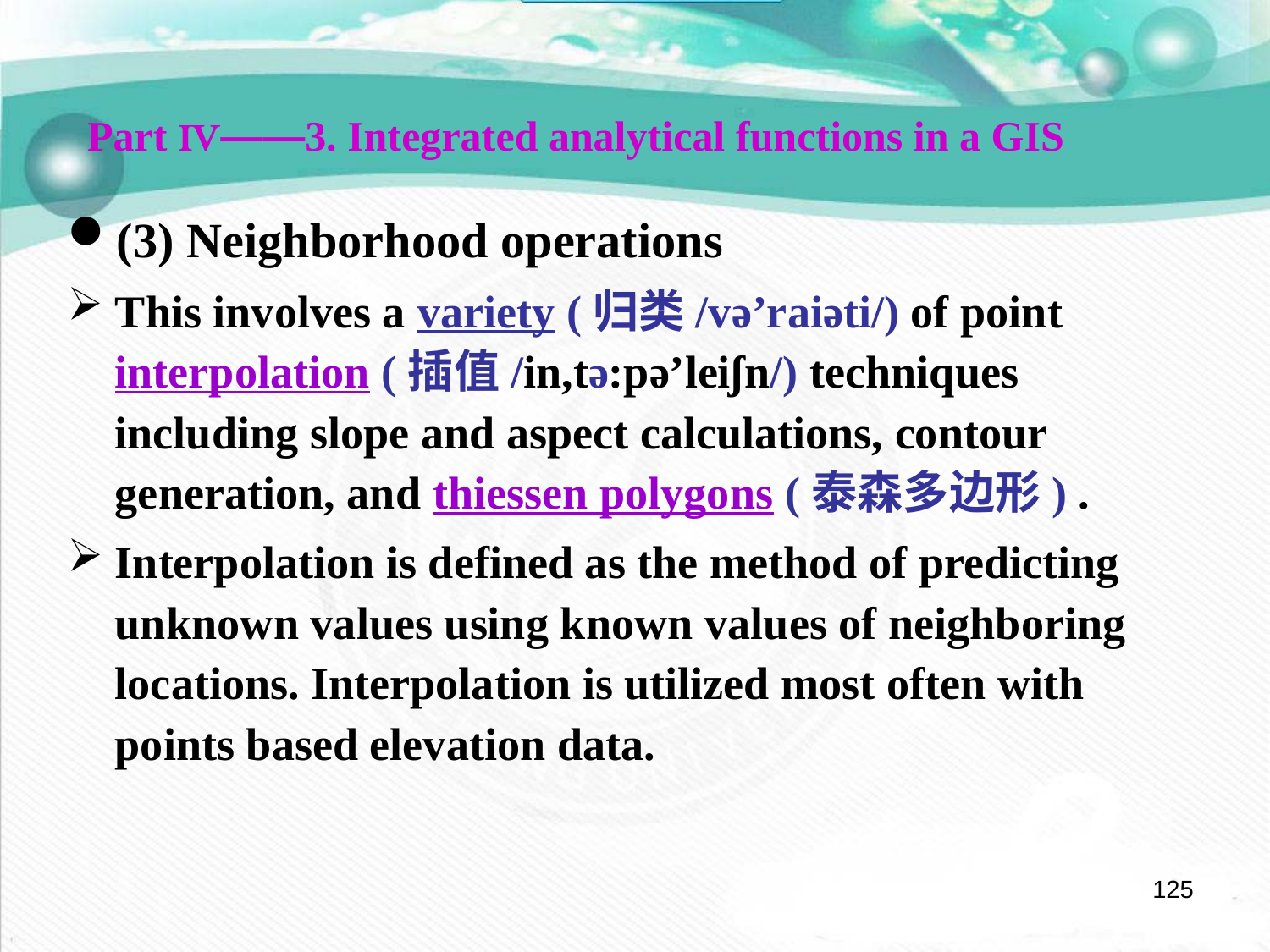

Part Ⅳ——3. Integrated analytical functions in a GIS
(3) Neighborhood operations
This involves a variety (归类/və’raiəti/) of point interpolation (插值/in,tə:pə’leiʃn/) techniques including slope and aspect calculations, contour generation, and thiessen polygons (泰森多边形) .
Interpolation is defined as the method of predicting unknown values using known values of neighboring locations. Interpolation is utilized most often with points based elevation data.
125